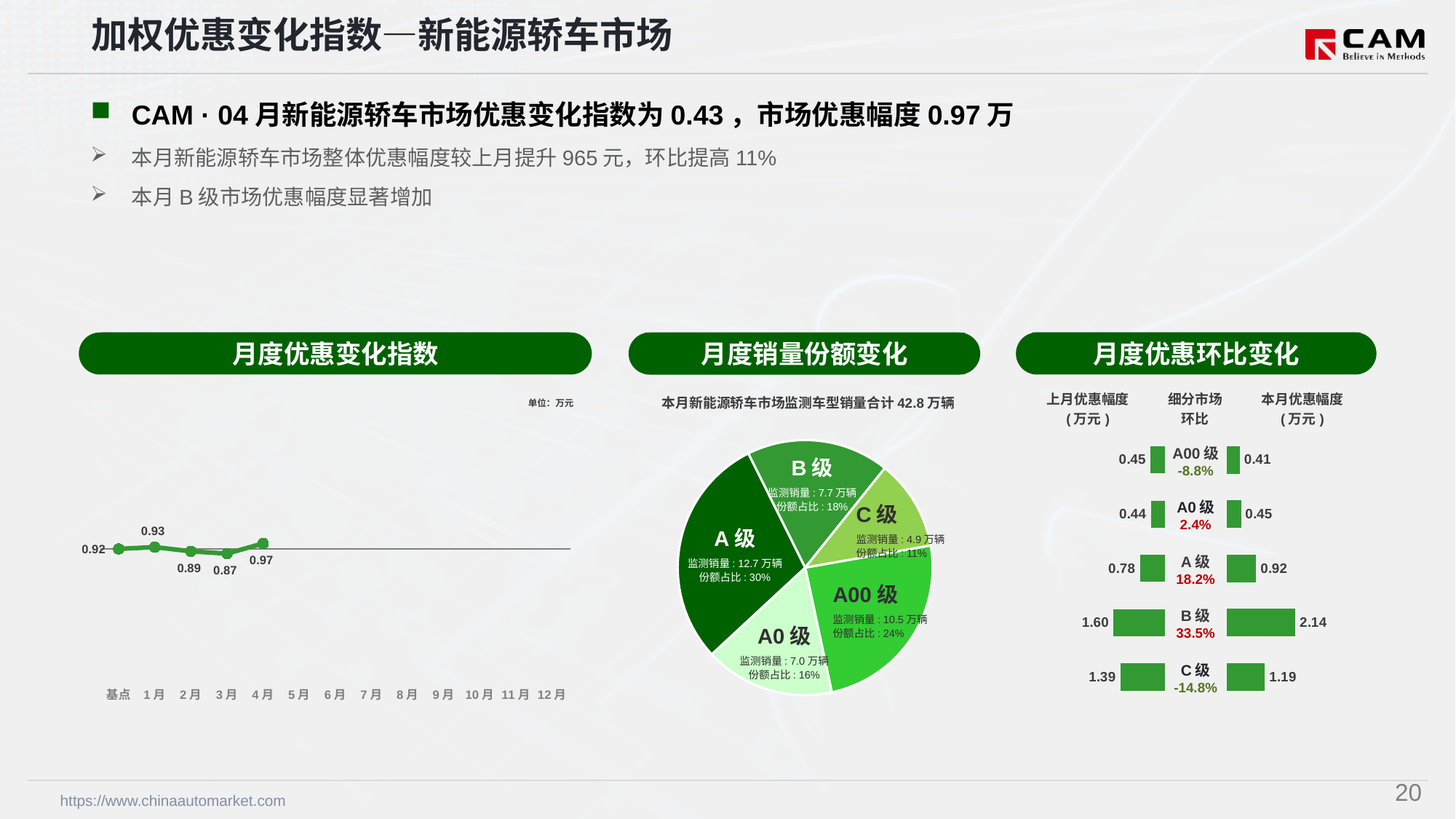

加权优惠变化指数—新能源轿车市场
CAM · 04月新能源轿车市场优惠变化指数为0.43，市场优惠幅度0.97万
本月新能源轿车市场整体优惠幅度较上月提升965元，环比提高11%
本月B级市场优惠幅度显著增加
月度优惠变化指数

月度优惠环比变化

月度销量份额变化

本月新能源轿车市场监测车型销量合计42.8万辆

### Chart

| Category | 细分市场 |
|---|---|
| A00级 | 104683.0 |
| A0 | 70508.0 |
| A级 | 126616.0 |
| B级 | 77583.0 |
| C级 | 49152.0 |
B级
监测销量: 7.7万辆
份额占比: 18%
C级
监测销量: 4.9万辆
份额占比: 11%
A级
监测销量: 12.7万辆
份额占比: 30%
A00级
监测销量: 10.5万辆
份额占比: 24%
A0级
监测销量: 7.0万辆
份额占比: 16%

### Chart

| Category | Y2024 |
|---|---|
| 基点 | 0.0 |
| 1月 | 0.14 |
| 2月 | -0.19 |
| 3月 | -0.37 |
| 4月 | 0.43 |
| 5月 | None |
| 6月 | None |
| 7月 | None |
| 8月 | None |
| 9月 | None |
| 10月 | None |
| 11月 | None |
| 12月 | None |
| 上月优惠幅度 (万元) | 细分市场 环比 | 本月优惠幅度 (万元) |
| --- | --- | --- |
单位：万元
| A00级 -8.8% |
| --- |
| A0级 2.4% |
| A级 18.2% |
| B级 33.5% |
| C级 -14.8% |

### Chart

| Category | 成交均价 |
|---|---|
| A00 | 0.45 |
| A0 | 0.44 |
| A | 0.78 |
| B | 1.6 |
| C | 1.39 |

### Chart

| Category | 金额 |
|---|---|
| A00 | 0.41 |
| A0 | 0.45 |
| A | 0.92 |
| B | 2.14 |
| C | 1.19 |
20